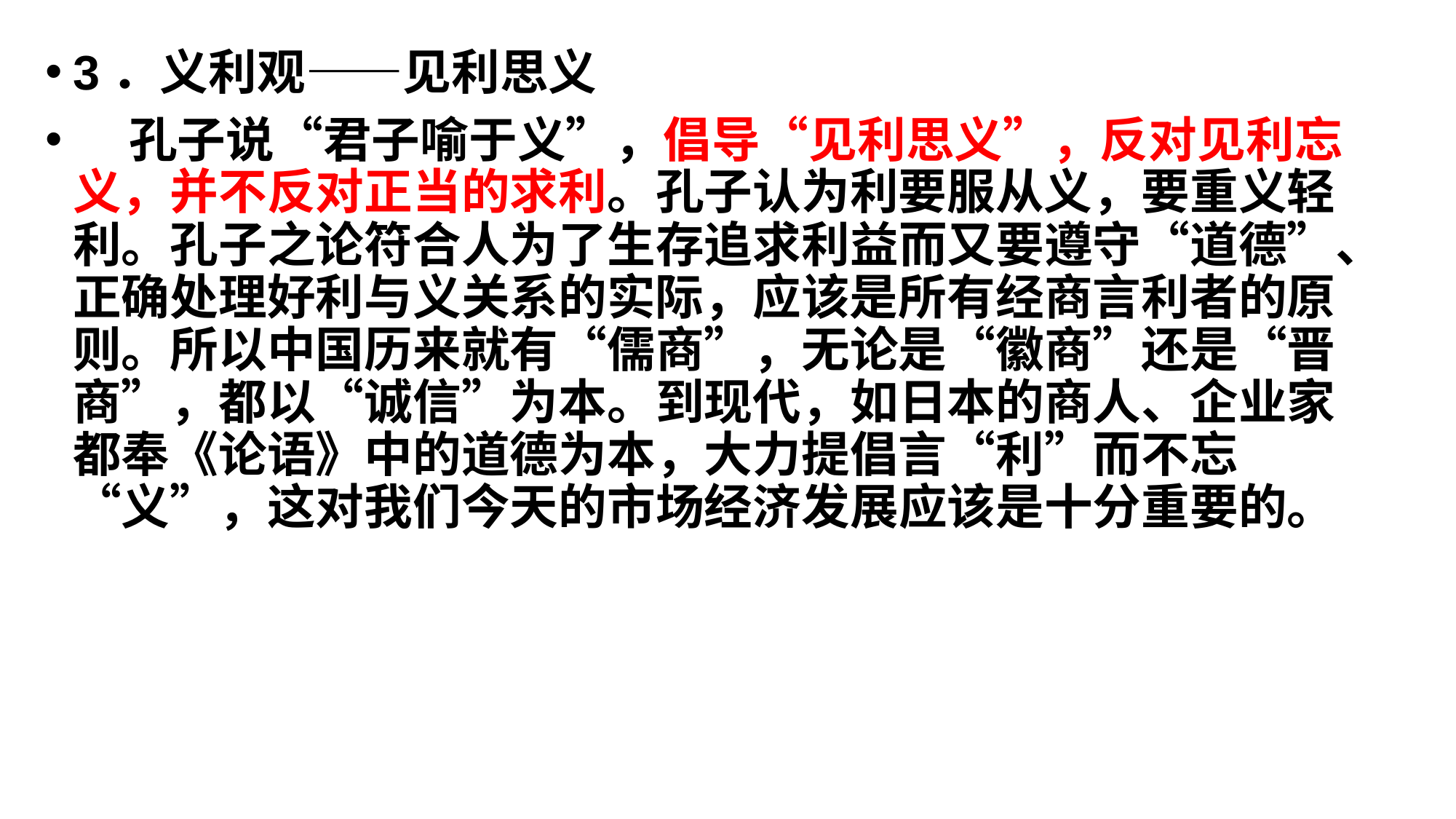

3．义利观——见利思义
    孔子说“君子喻于义”，倡导“见利思义”，反对见利忘义，并不反对正当的求利。孔子认为利要服从义，要重义轻利。孔子之论符合人为了生存追求利益而又要遵守“道德”、正确处理好利与义关系的实际，应该是所有经商言利者的原则。所以中国历来就有“儒商”，无论是“徽商”还是“晋商”，都以“诚信”为本。到现代，如日本的商人、企业家都奉《论语》中的道德为本，大力提倡言“利”而不忘“义”，这对我们今天的市场经济发展应该是十分重要的。

#